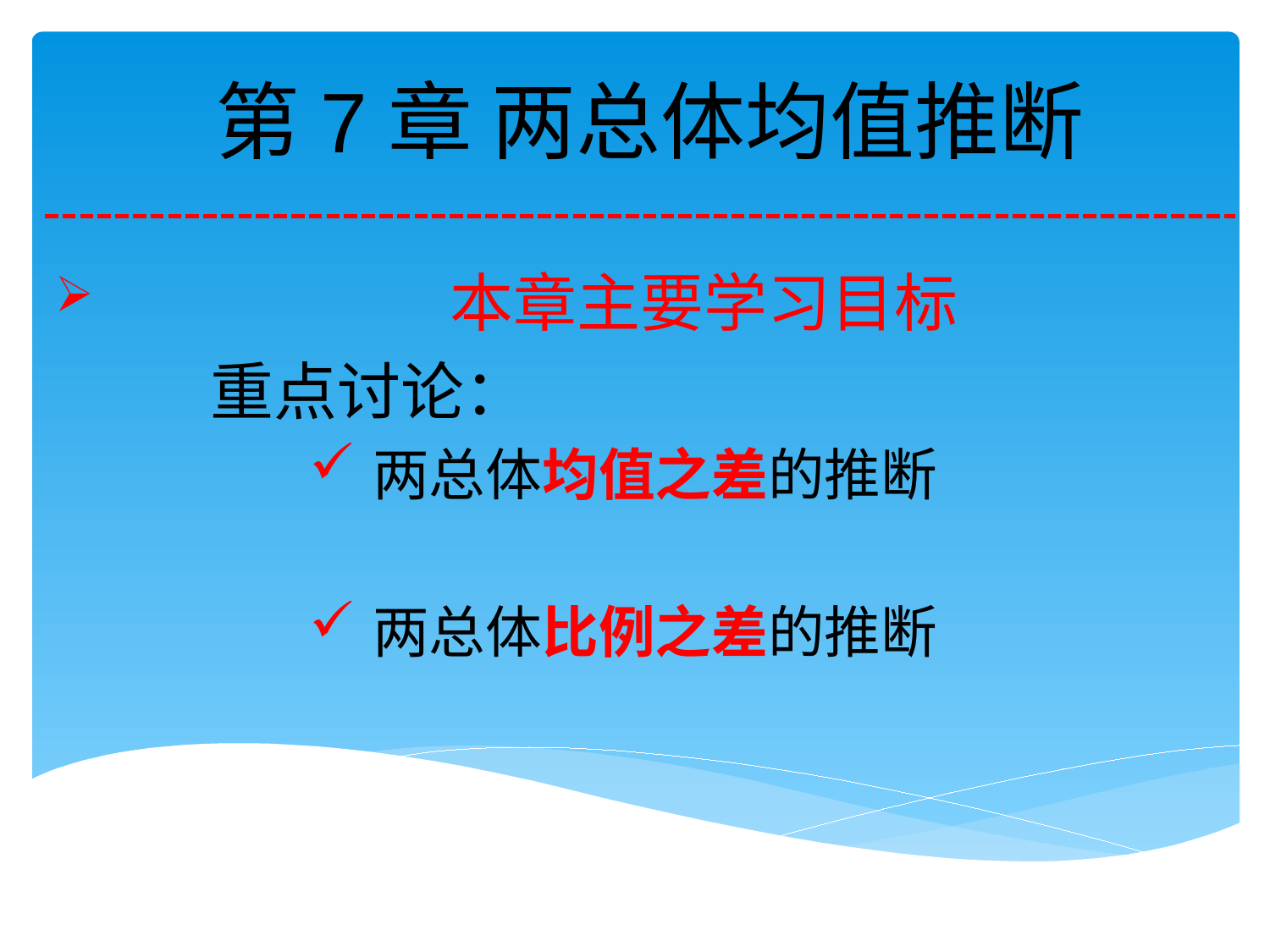

# 第7章 两总体均值推断
                             本章主要学习目标
             重点讨论：
两总体均值之差的推断

两总体比例之差的推断